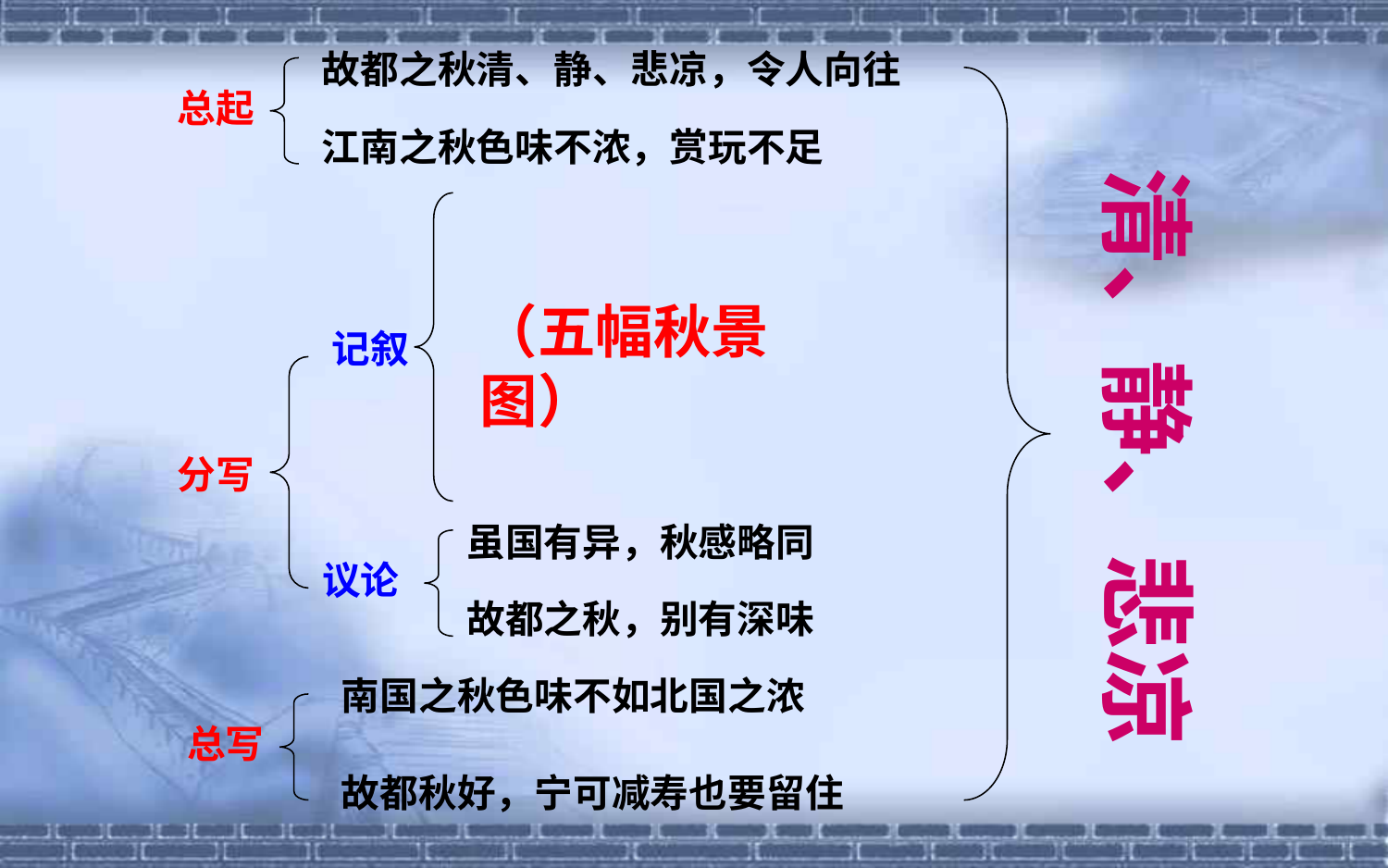

故都之秋清、静、悲凉，令人向往

总起
江南之秋色味不浓，赏玩不足
清、静、悲凉

（五幅秋景图）
记叙

分写
虽国有异，秋感略同

议论
故都之秋，别有深味
南国之秋色味不如北国之浓

总写
故都秋好，宁可减寿也要留住